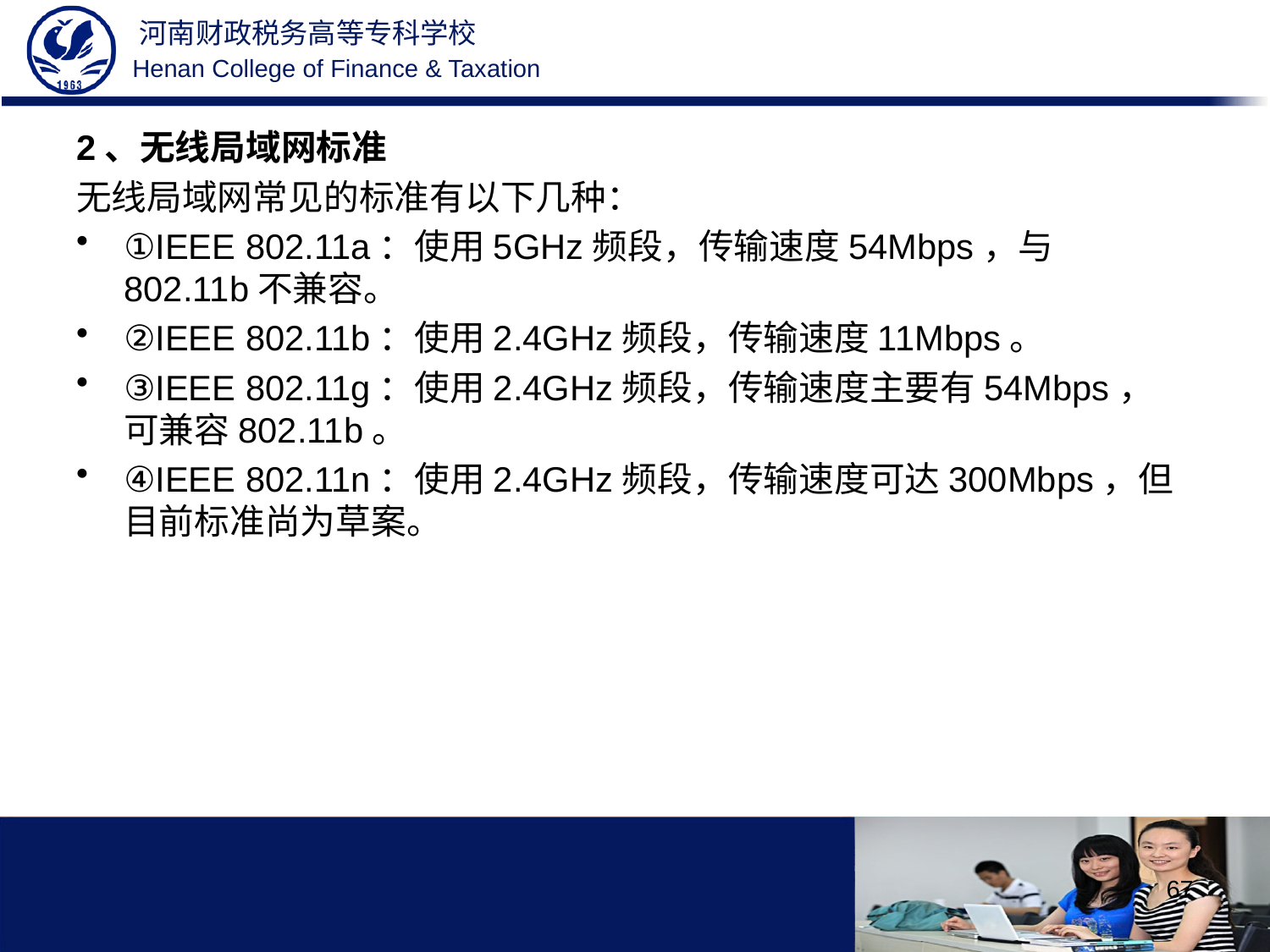

2、无线局域网标准
无线局域网常见的标准有以下几种：
①IEEE 802.11a：使用5GHz频段，传输速度54Mbps，与802.11b不兼容。
②IEEE 802.11b：使用2.4GHz频段，传输速度11Mbps。
③IEEE 802.11g：使用2.4GHz频段，传输速度主要有54Mbps，可兼容802.11b。
④IEEE 802.11n：使用2.4GHz频段，传输速度可达300Mbps，但目前标准尚为草案。
67